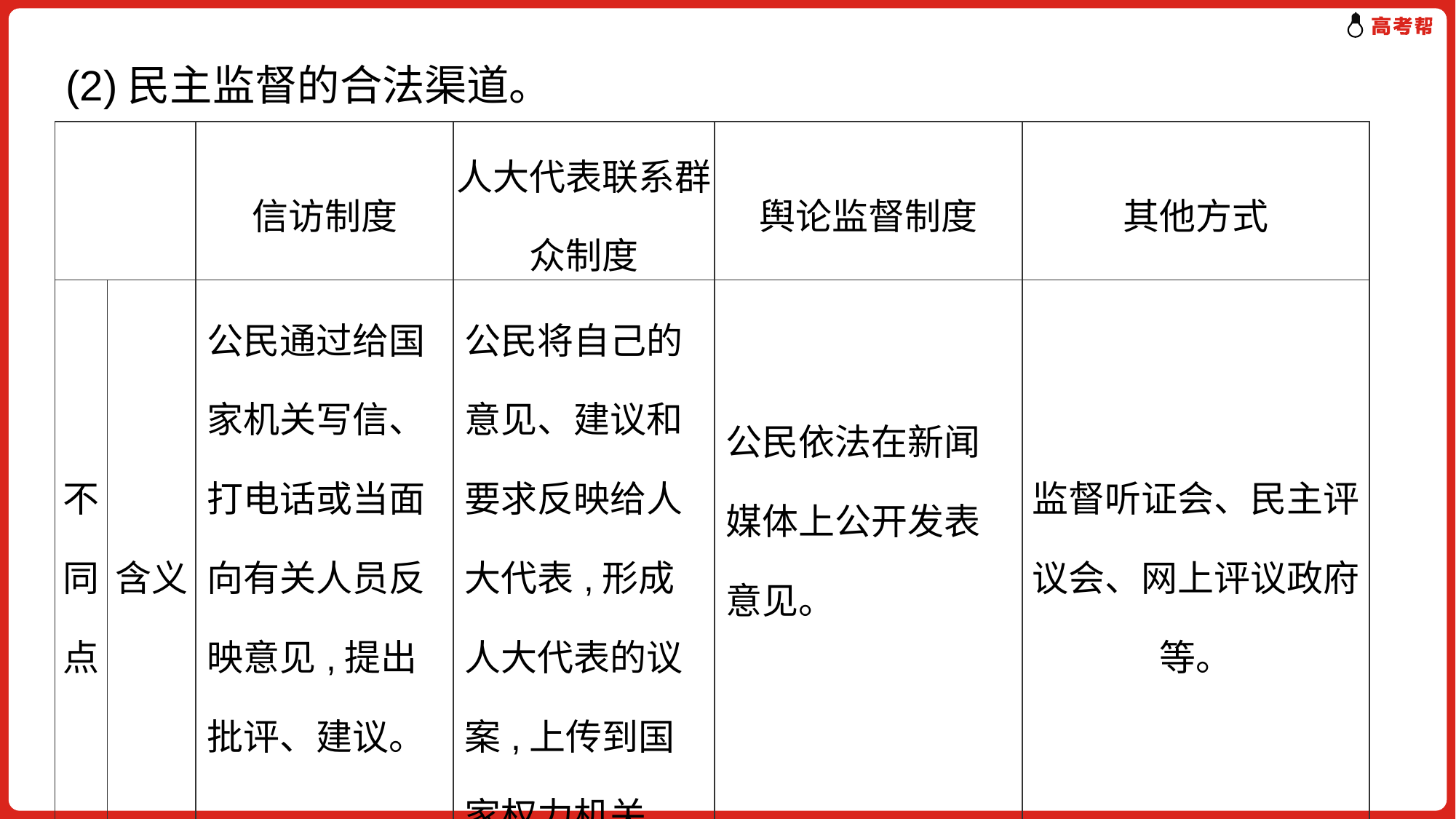

(2)民主监督的合法渠道。
|  |  | 信访制度 | 人大代表联系群众制度 | 舆论监督制度 | 其他方式 |
| --- | --- | --- | --- | --- | --- |
| 不 同点 | 含义 | 公民通过给国家机关写信、打电话或当面向有关人员反映意见,提出批评、建议。 | 公民将自己的意见、建议和要求反映给人大代表,形成人大代表的议案,上传到国家权力机关。 | 公民依法在新闻媒体上公开发表意见。 | 监督听证会、民主评议会、网上评议政府等。 |